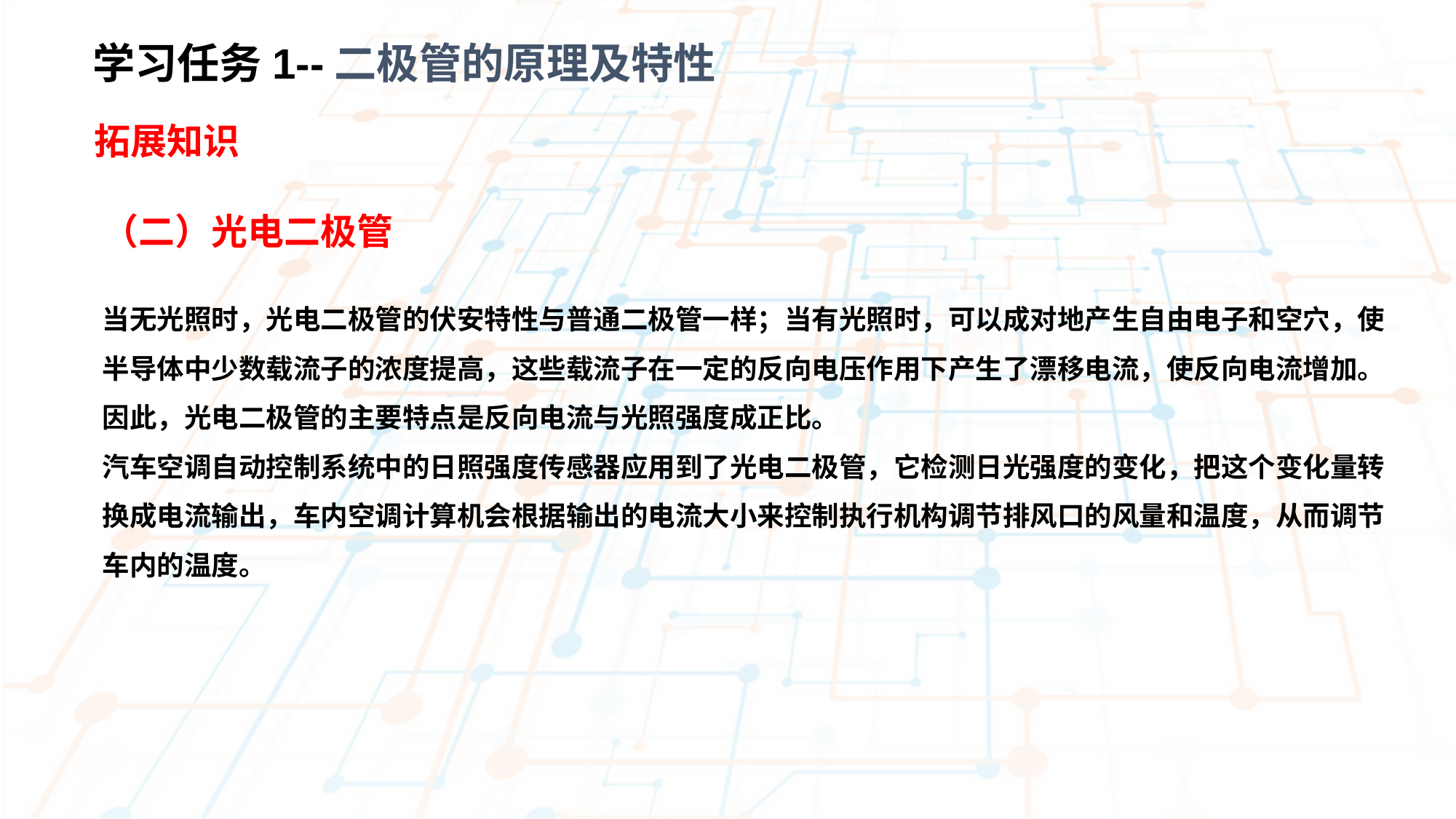

学习任务1--二极管的原理及特性
拓展知识

（二）光电二极管
当无光照时，光电二极管的伏安特性与普通二极管一样；当有光照时，可以成对地产生自由电子和空穴，使半导体中少数载流子的浓度提高，这些载流子在一定的反向电压作用下产生了漂移电流，使反向电流增加。因此，光电二极管的主要特点是反向电流与光照强度成正比。
汽车空调自动控制系统中的日照强度传感器应用到了光电二极管，它检测日光强度的变化，把这个变化量转换成电流输出，车内空调计算机会根据输出的电流大小来控制执行机构调节排风口的风量和温度，从而调节车内的温度。